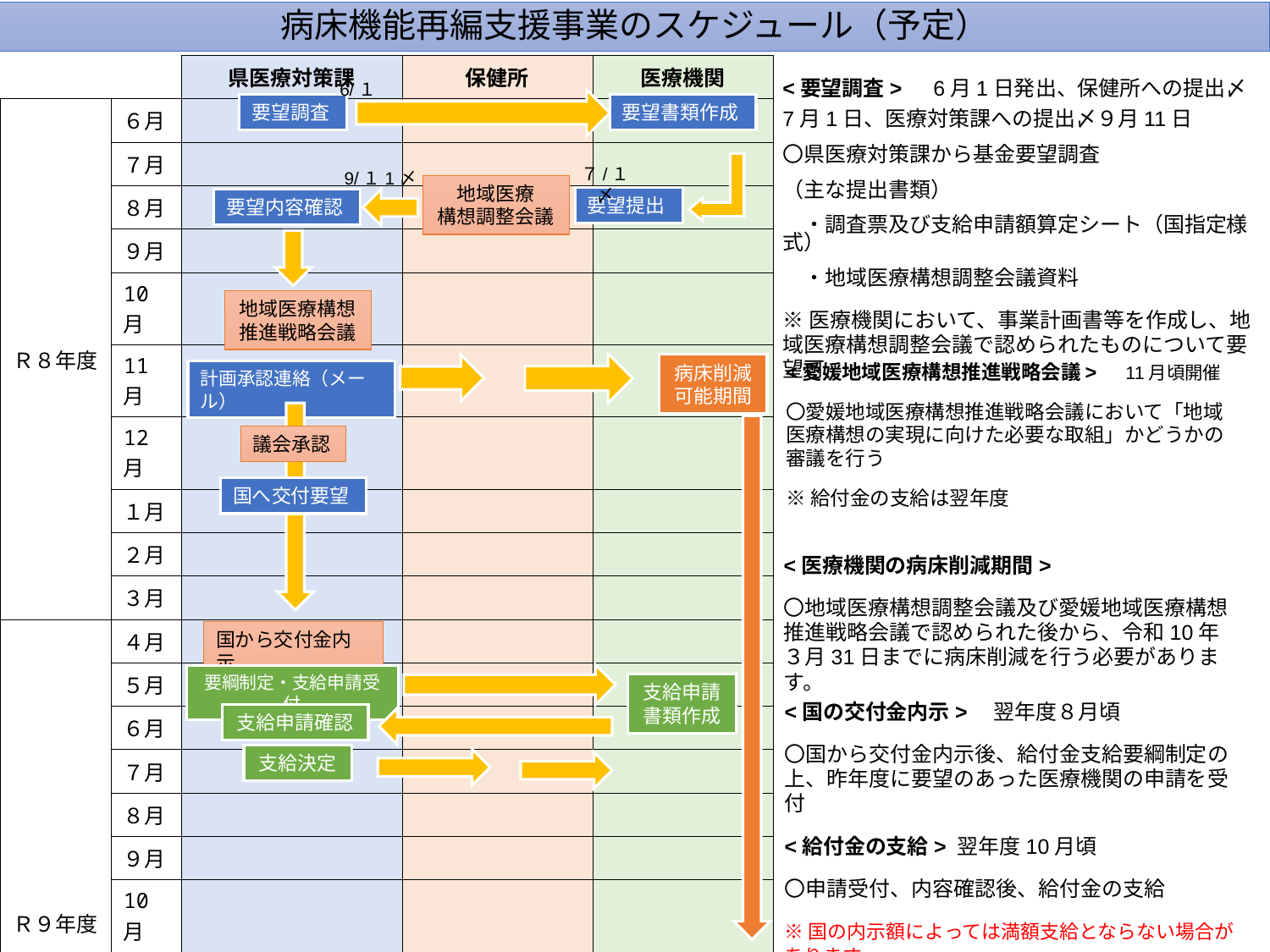

病床機能再編支援事業のスケジュール（予定）
|  |  | 県医療対策課 | 保健所 | 医療機関 |
| --- | --- | --- | --- | --- |
| Ｒ８年度 | ６月 |  |  |  |
|  | ７月 |  |  |  |
|  | ８月 |  |  |  |
|  | ９月 |  |  |  |
|  | 10月 |  |  |  |
|  | 11月 |  |  |  |
|  | 12月 |  |  |  |
|  | １月 |  |  |  |
|  | ２月 |  |  |  |
|  | ３月 |  |  |  |
| Ｒ９年度 | ４月 |  |  |  |
|  | ５月 |  |  |  |
|  | ６月 |  |  |  |
|  | ７月 |  |  |  |
|  | ８月 |  |  |  |
|  | ９月 |  |  |  |
|  | 10月 |  |  |  |
|  | 11月 |  |  |  |
|  | 12月 |  |  |  |
|  | １月 |  |  |  |
|  | ２月 |  |  |  |
|  | ３月 |  |  |  |
<要望調査>　6月1日発出、保健所への提出〆7月1日、医療対策課への提出〆９月11日
〇県医療対策課から基金要望調査
（主な提出書類）
　・調査票及び支給申請額算定シート（国指定様式）
　・地域医療構想調整会議資料
※医療機関において、事業計画書等を作成し、地域医療構想調整会議で認められたものについて要望可
6/１

要望調査
要望書類作成
７/１〆

9/１1〆
地域医療
構想調整会議

要望提出
要望内容確認

地域医療構想推進戦略会議

<愛媛地域医療構想推進戦略会議>　11月頃開催
〇愛媛地域医療構想推進戦略会議において「地域医療構想の実現に向けた必要な取組」かどうかの審議を行う
※給付金の支給は翌年度
病床削減可能期間
計画承認連絡（メール）

議会承認
国へ交付要望
<医療機関の病床削減期間>
〇地域医療構想調整会議及び愛媛地域医療構想推進戦略会議で認められた後から、令和10年３月31日までに病床削減を行う必要があります。

国から交付金内示
要綱制定・支給申請受付
支給申請
書類作成
<国の交付金内示>　翌年度８月頃
〇国から交付金内示後、給付金支給要綱制定の上、昨年度に要望のあった医療機関の申請を受付
<給付金の支給> 翌年度10月頃
〇申請受付、内容確認後、給付金の支給
※国の内示額によっては満額支給とならない場合があります。
支給申請確認

支給決定